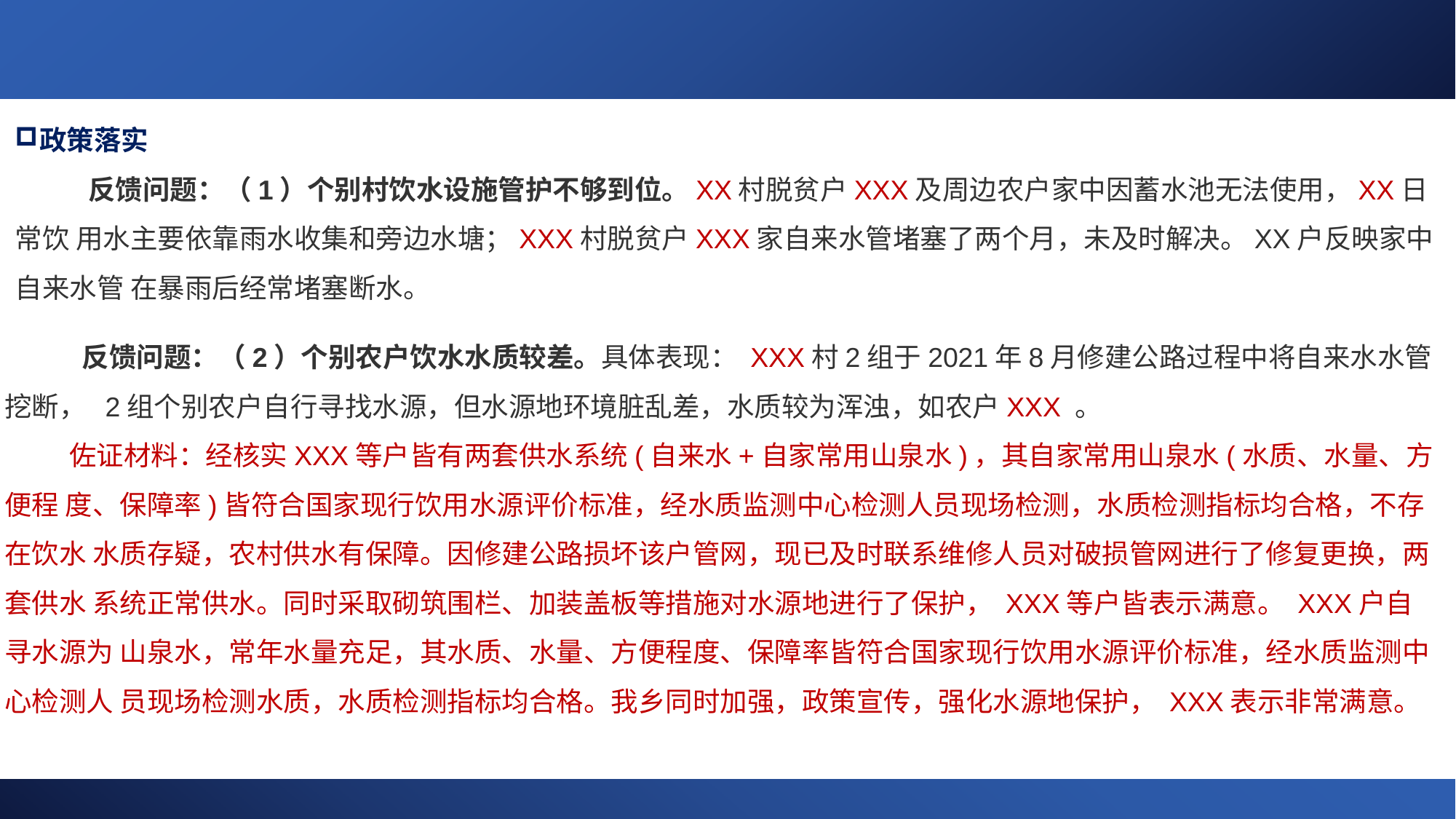

政策落实
反馈问题：（1）个别村饮水设施管护不够到位。XX村脱贫户XXX及周边农户家中因蓄水池无法使用，XX日常饮 用水主要依靠雨水收集和旁边水塘；XXX村脱贫户XXX家自来水管堵塞了两个月，未及时解决。XX户反映家中自来水管 在暴雨后经常堵塞断水。
反馈问题：（2）个别农户饮水水质较差。具体表现： XXX村2组于2021年8月修建公路过程中将自来水水管挖断，  2组个别农户自行寻找水源，但水源地环境脏乱差，水质较为浑浊，如农户XXX 。
佐证材料：经核实XXX等户皆有两套供水系统(自来水+自家常用山泉水)，其自家常用山泉水(水质、水量、方便程 度、保障率)皆符合国家现行饮用水源评价标准，经水质监测中心检测人员现场检测，水质检测指标均合格，不存在饮水 水质存疑，农村供水有保障。因修建公路损坏该户管网，现已及时联系维修人员对破损管网进行了修复更换，两套供水 系统正常供水。同时采取砌筑围栏、加装盖板等措施对水源地进行了保护， XXX等户皆表示满意。 XXX户自寻水源为 山泉水，常年水量充足，其水质、水量、方便程度、保障率皆符合国家现行饮用水源评价标准，经水质监测中心检测人 员现场检测水质，水质检测指标均合格。我乡同时加强，政策宣传，强化水源地保护， XXX表示非常满意。